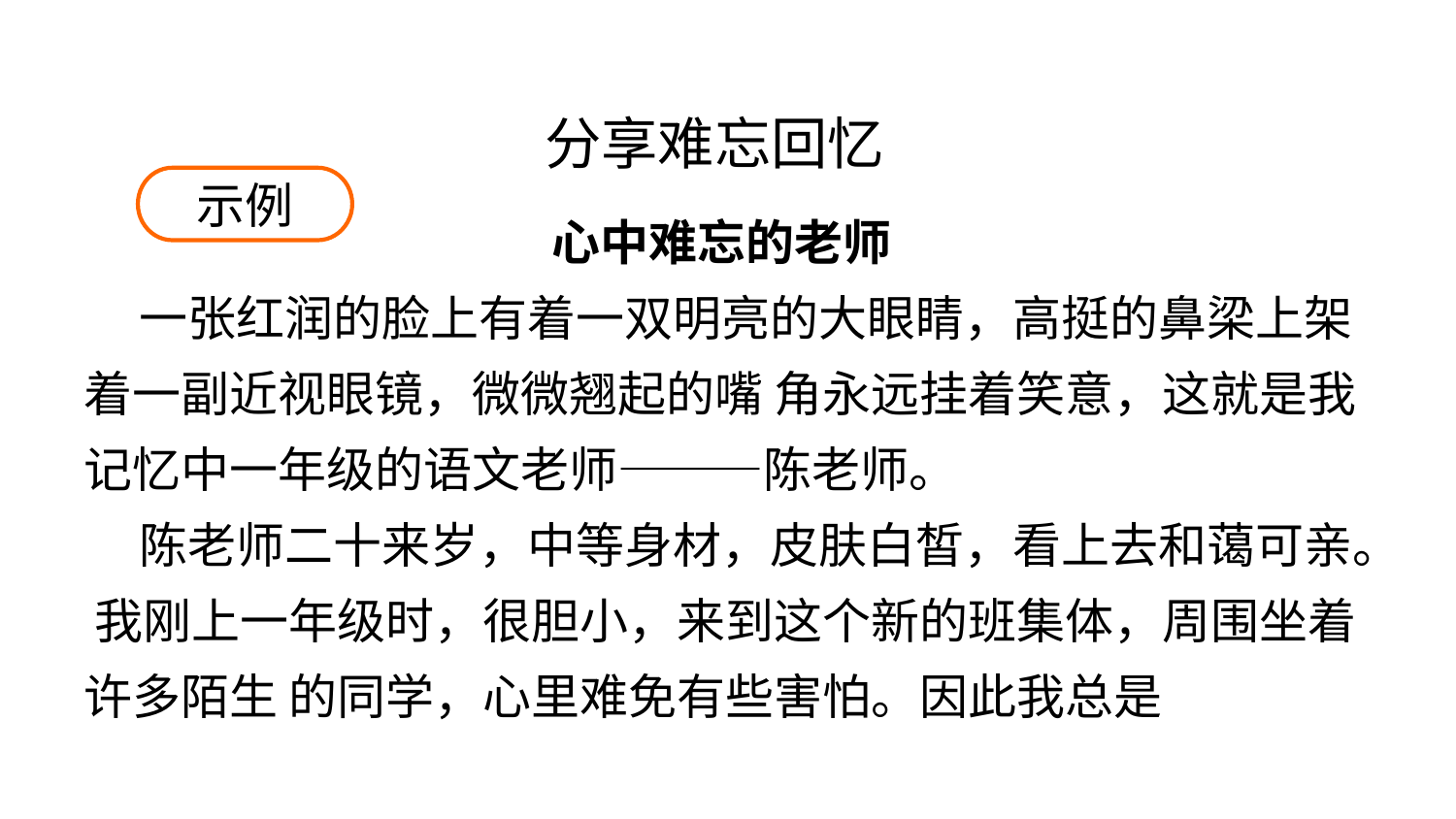

分享难忘回忆
示例
心中难忘的老师
    一张红润的脸上有着一双明亮的大眼睛，高挺的鼻梁上架着一副近视眼镜，微微翘起的嘴 角永远挂着笑意，这就是我记忆中一年级的语文老师———陈老师。
    陈老师二十来岁，中等身材，皮肤白皙，看上去和蔼可亲。 我刚上一年级时，很胆小，来到这个新的班集体，周围坐着许多陌生 的同学，心里难免有些害怕。因此我总是